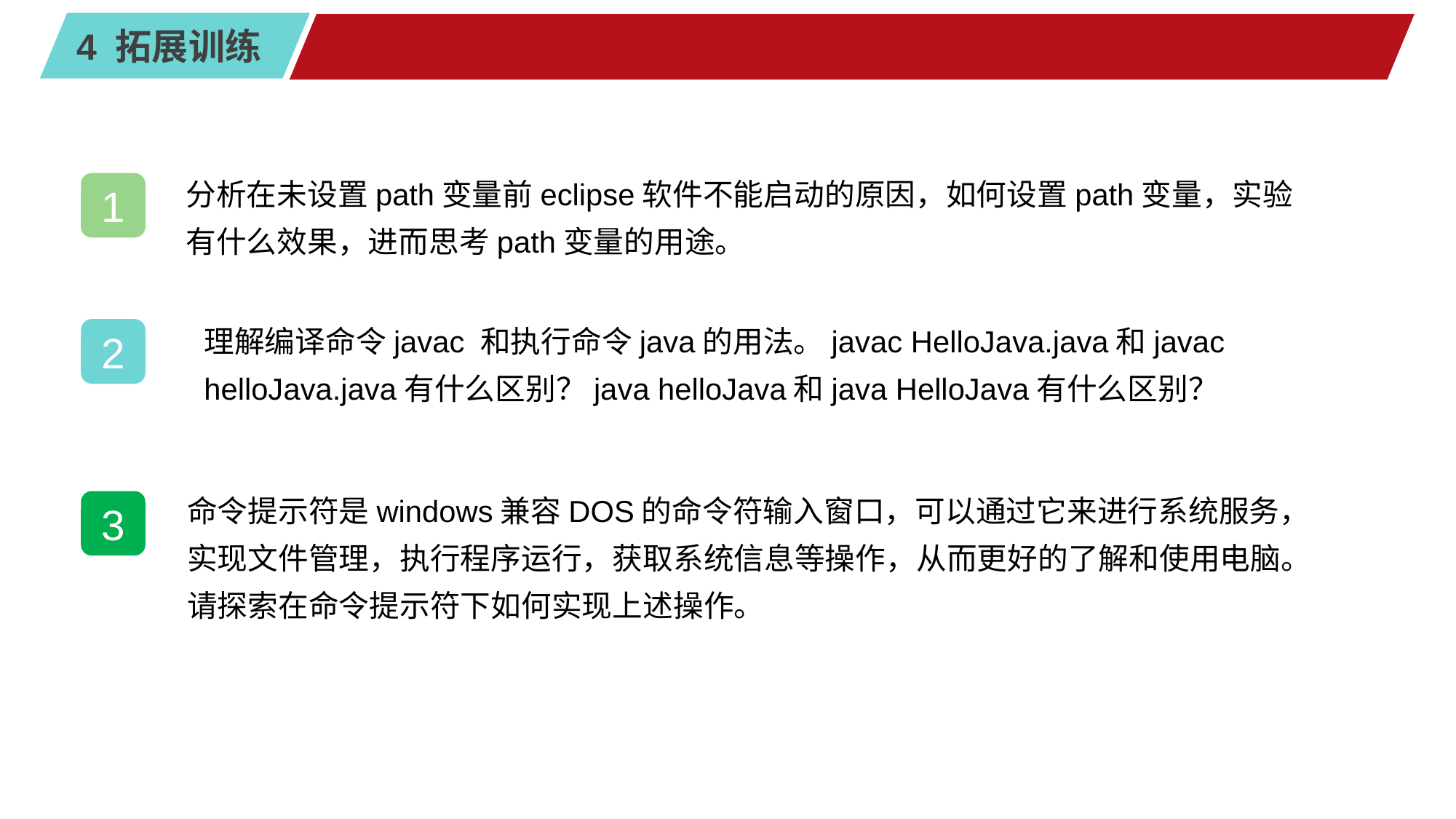

#
分析在未设置path变量前eclipse软件不能启动的原因，如何设置path变量，实验有什么效果，进而思考path变量的用途。
1
理解编译命令javac 和执行命令java的用法。javac HelloJava.java和javac helloJava.java有什么区别？java helloJava和java HelloJava有什么区别？
2
命令提示符是windows兼容DOS的命令符输入窗口，可以通过它来进行系统服务，实现文件管理，执行程序运行，获取系统信息等操作，从而更好的了解和使用电脑。请探索在命令提示符下如何实现上述操作。
3